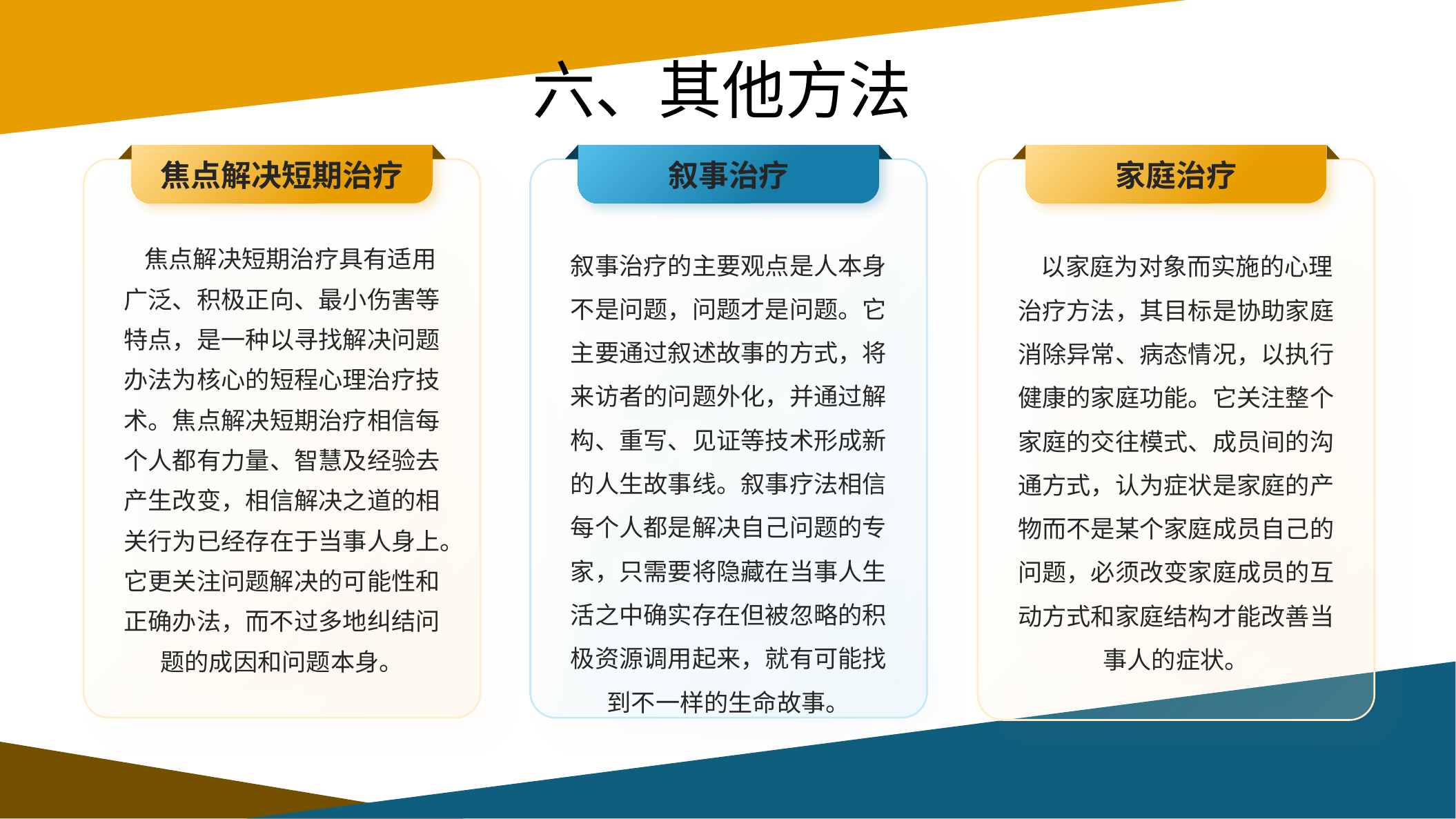

# 六、其他方法

焦点解决短期治疗

叙事治疗

家庭治疗

  焦点解决短期治疗具有适用广泛、积极正向、最小伤害等特点，是一种以寻找解决问题办法为核心的短程心理治疗技术。焦点解决短期治疗相信每个人都有力量、智慧及经验去产生改变，相信解决之道的相关行为已经存在于当事人身上。它更关注问题解决的可能性和正确办法，而不过多地纠结问题的成因和问题本身。

叙事治疗的主要观点是人本身不是问题，问题才是问题。它主要通过叙述故事的方式，将来访者的问题外化，并通过解构、重写、见证等技术形成新的人生故事线。叙事疗法相信每个人都是解决自己问题的专家，只需要将隐藏在当事人生活之中确实存在但被忽略的积极资源调用起来，就有可能找到不一样的生命故事。
   以家庭为对象而实施的心理治疗方法，其目标是协助家庭消除异常、病态情况，以执行健康的家庭功能。它关注整个家庭的交往模式、成员间的沟通方式，认为症状是家庭的产物而不是某个家庭成员自己的问题，必须改变家庭成员的互动方式和家庭结构才能改善当事人的症状。